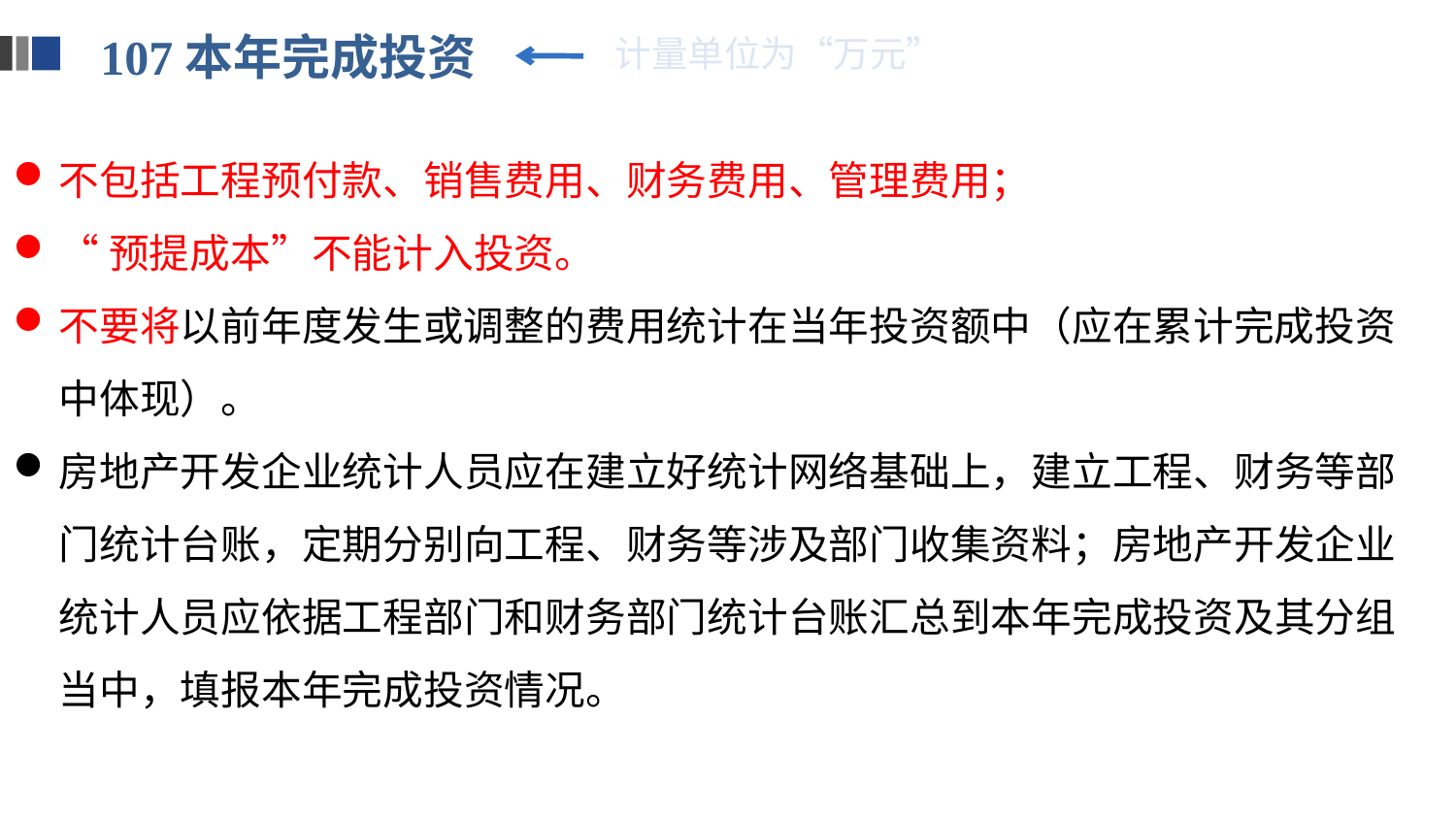

107本年完成投资

计量单位为“万元”

不包括工程预付款、销售费用、财务费用、管理费用；
“预提成本”不能计入投资。
不要将以前年度发生或调整的费用统计在当年投资额中（应在累计完成投资中体现）。
房地产开发企业统计人员应在建立好统计网络基础上，建立工程、财务等部门统计台账，定期分别向工程、财务等涉及部门收集资料；房地产开发企业统计人员应依据工程部门和财务部门统计台账汇总到本年完成投资及其分组当中，填报本年完成投资情况。